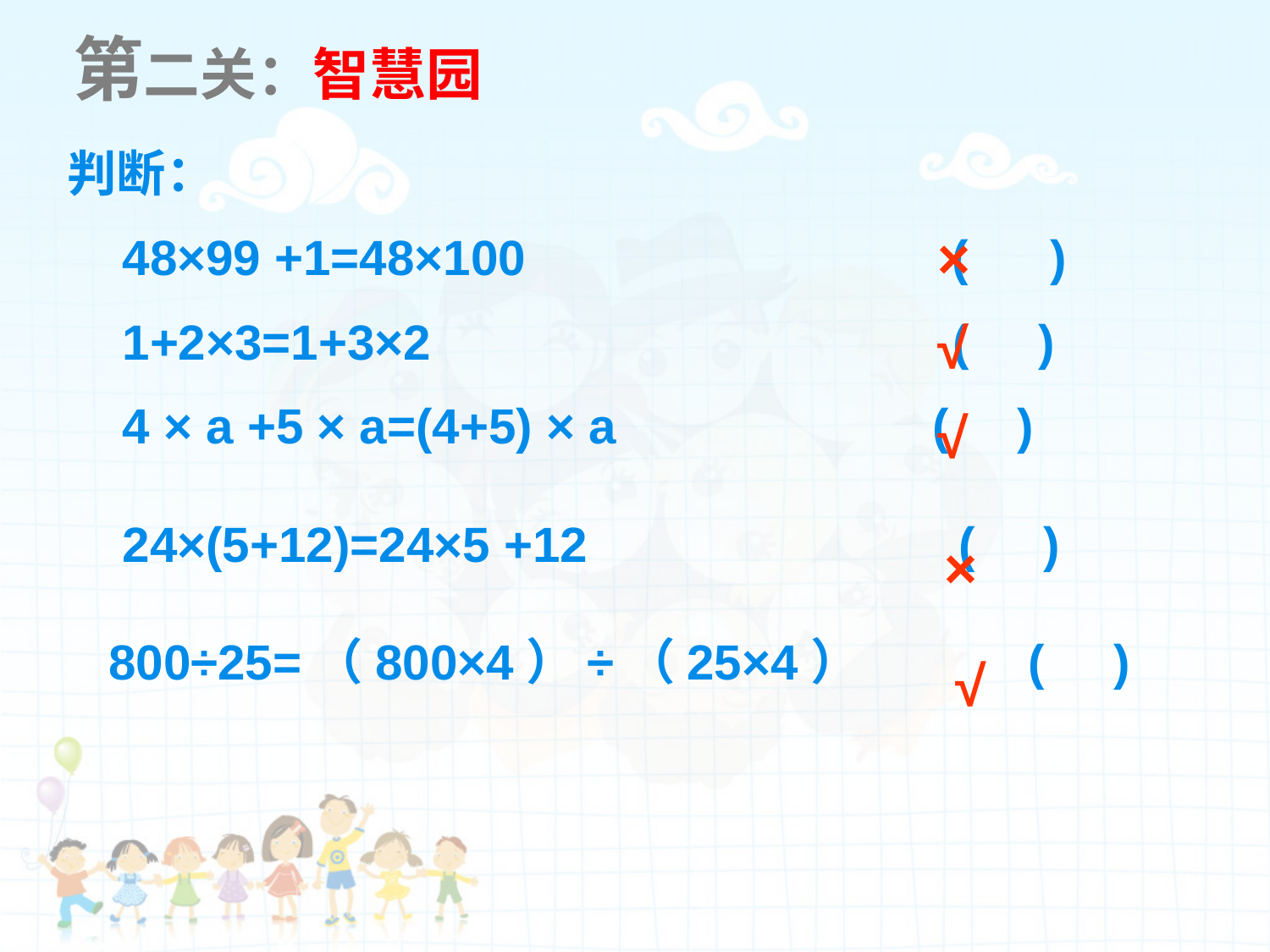

第二关：智慧园
判断：
    48×99 +1=48×100                               (      )
    1+2×3=1+3×2                                      (     )
    4 × a +5 × a=(4+5) × a                       (     )

    24×(5+12)=24×5 +12                           (     )

   800÷25=（800×4）÷（25×4）              (     )

×
√
√
×
√